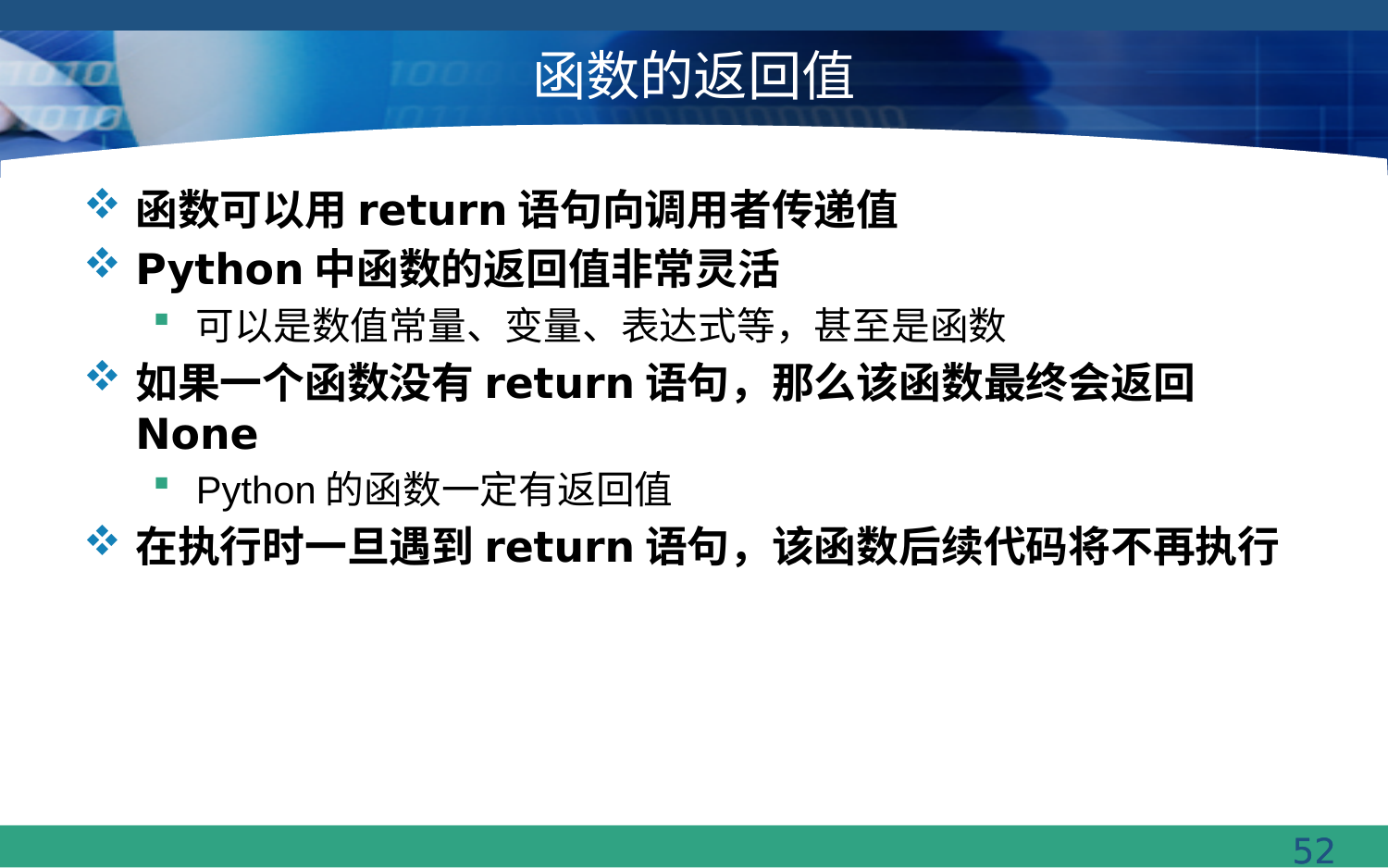

# 函数的返回值
函数可以用return语句向调用者传递值
Python中函数的返回值非常灵活
可以是数值常量、变量、表达式等，甚至是函数
如果一个函数没有return语句，那么该函数最终会返回None
Python的函数一定有返回值
在执行时一旦遇到return语句，该函数后续代码将不再执行